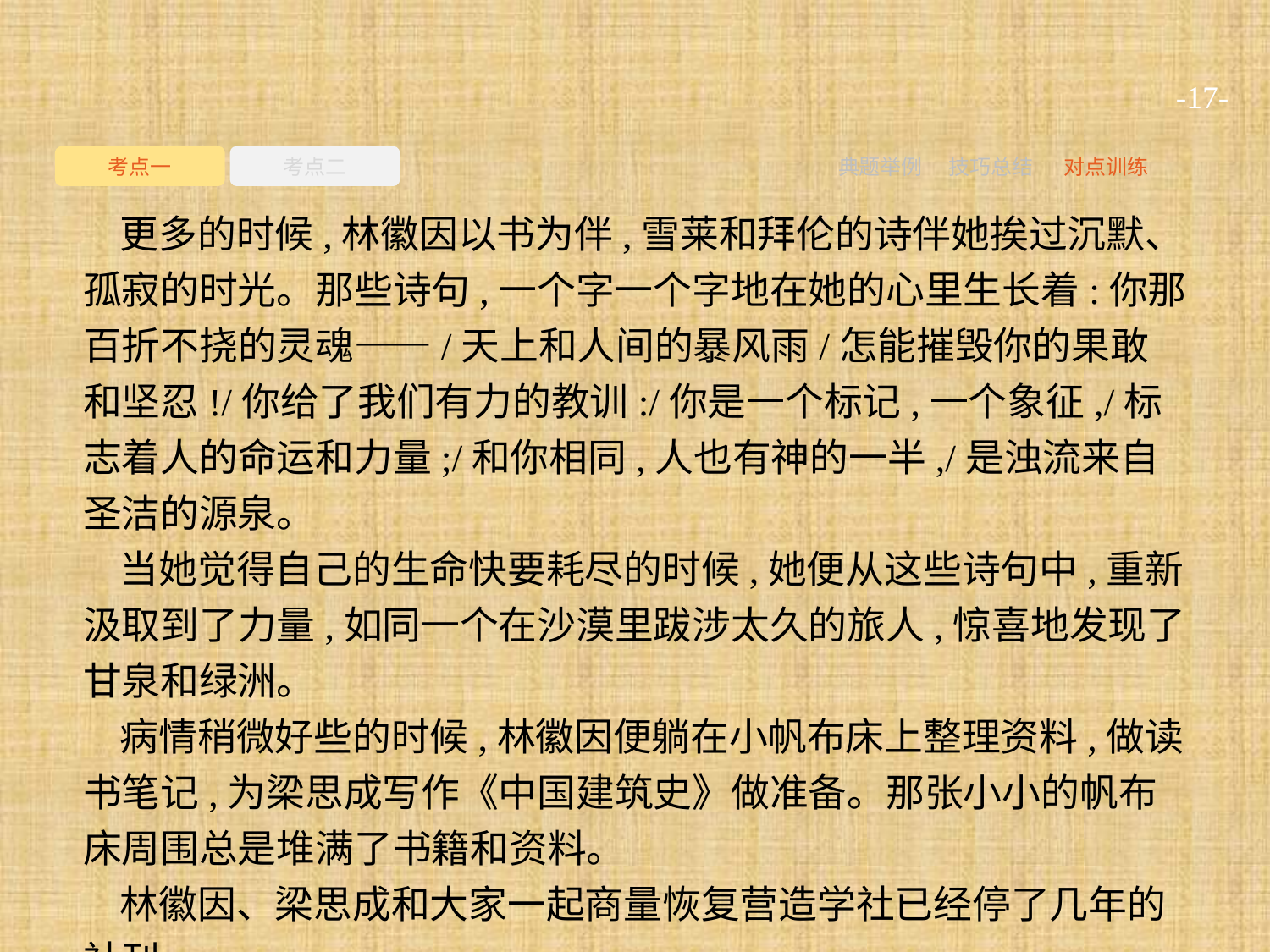

-17-
考点一
考点二
典题举例
技巧总结
对点训练
更多的时候,林徽因以书为伴,雪莱和拜伦的诗伴她挨过沉默、孤寂的时光。那些诗句,一个字一个字地在她的心里生长着:你那百折不挠的灵魂——/天上和人间的暴风雨/怎能摧毁你的果敢和坚忍!/你给了我们有力的教训:/你是一个标记,一个象征,/标志着人的命运和力量;/和你相同,人也有神的一半,/是浊流来自圣洁的源泉。
当她觉得自己的生命快要耗尽的时候,她便从这些诗句中,重新汲取到了力量,如同一个在沙漠里跋涉太久的旅人,惊喜地发现了甘泉和绿洲。
病情稍微好些的时候,林徽因便躺在小帆布床上整理资料,做读书笔记,为梁思成写作《中国建筑史》做准备。那张小小的帆布床周围总是堆满了书籍和资料。
林徽因、梁思成和大家一起商量恢复营造学社已经停了几年的社刊。